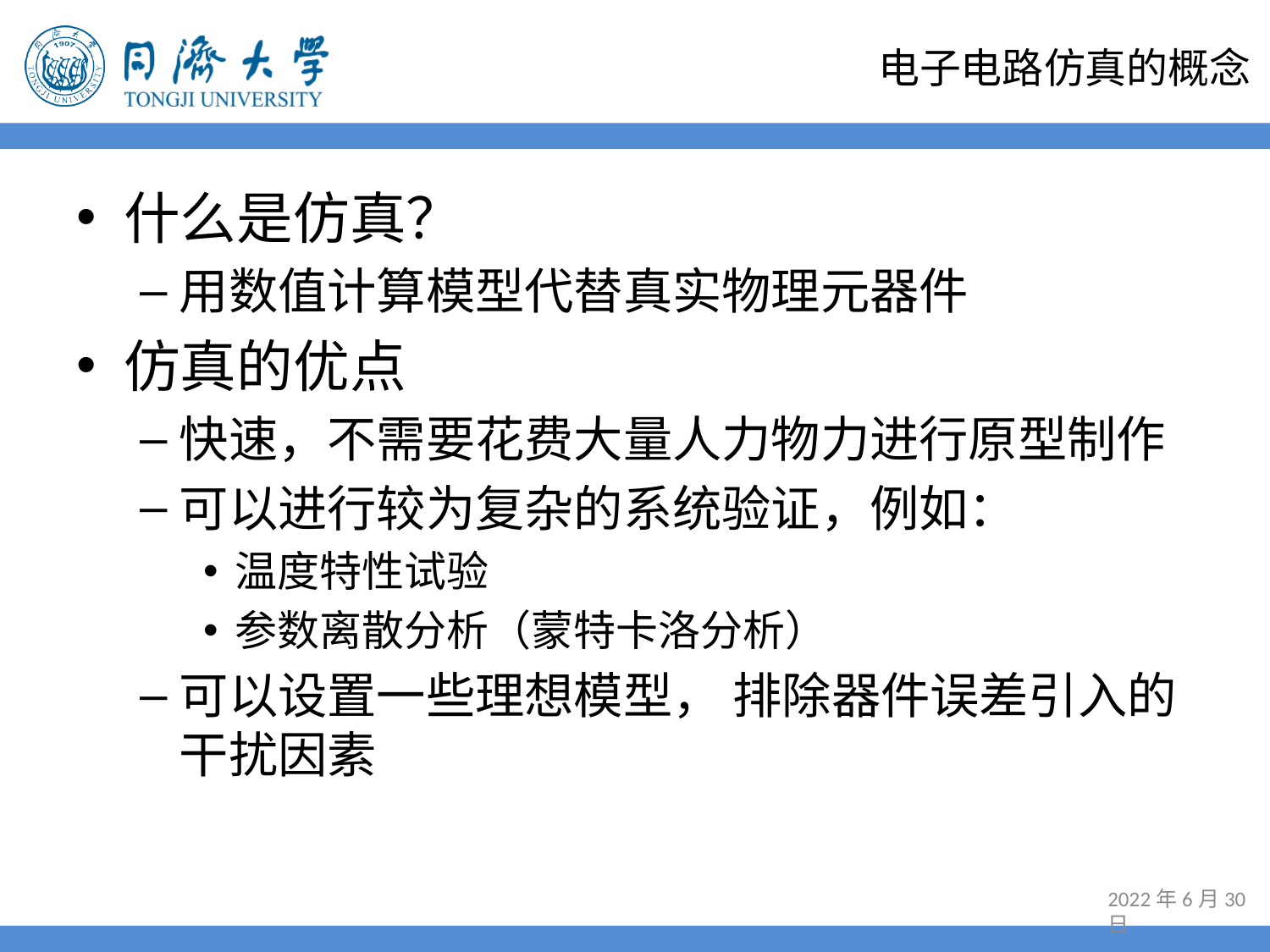

# 电子电路仿真的概念
什么是仿真？
用数值计算模型代替真实物理元器件
仿真的优点
快速，不需要花费大量人力物力进行原型制作
可以进行较为复杂的系统验证，例如：
温度特性试验
参数离散分析（蒙特卡洛分析）
可以设置一些理想模型， 排除器件误差引入的干扰因素

2022年6月30日